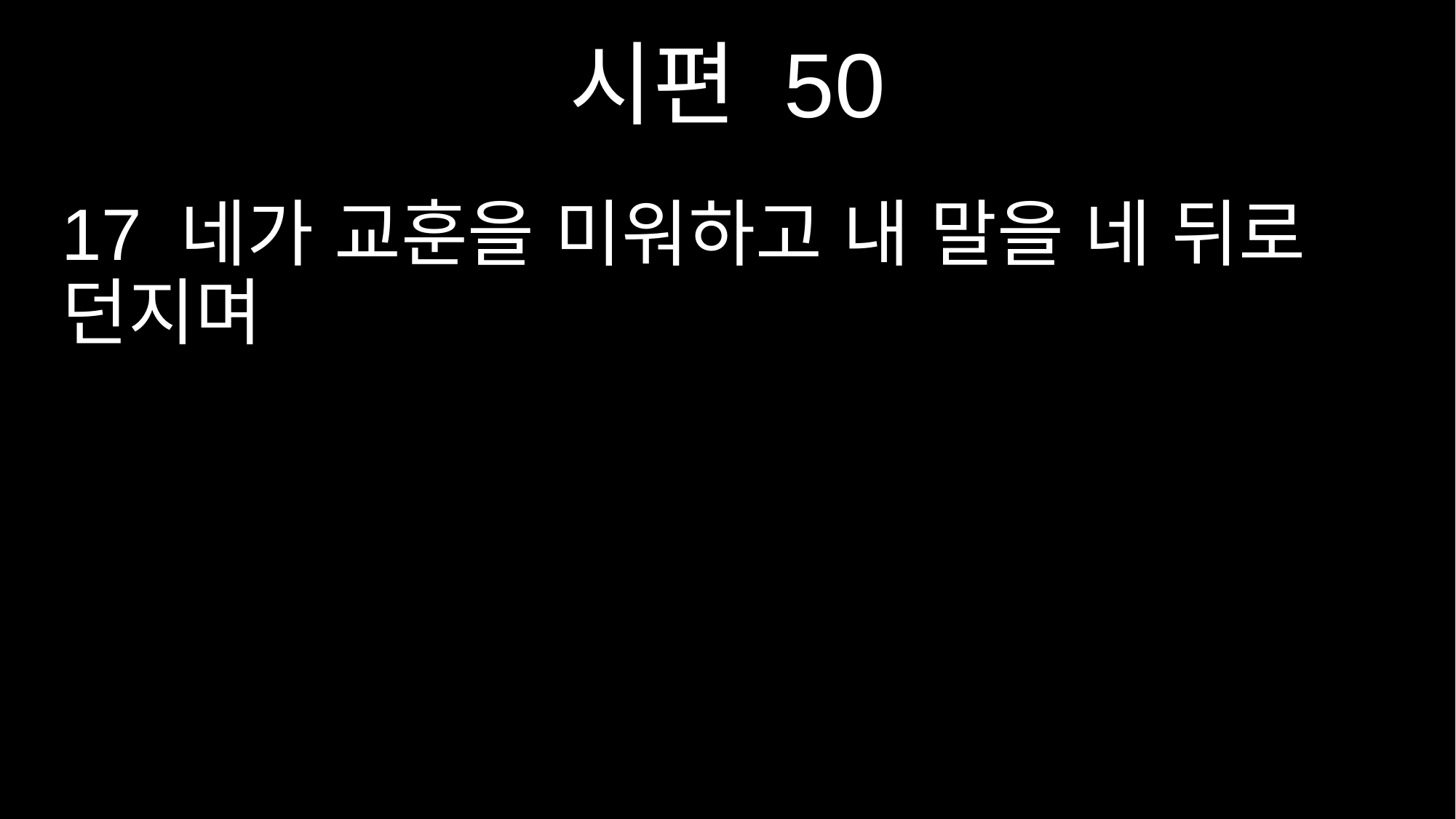

시편 50
17 네가 교훈을 미워하고 내 말을 네 뒤로 던지며